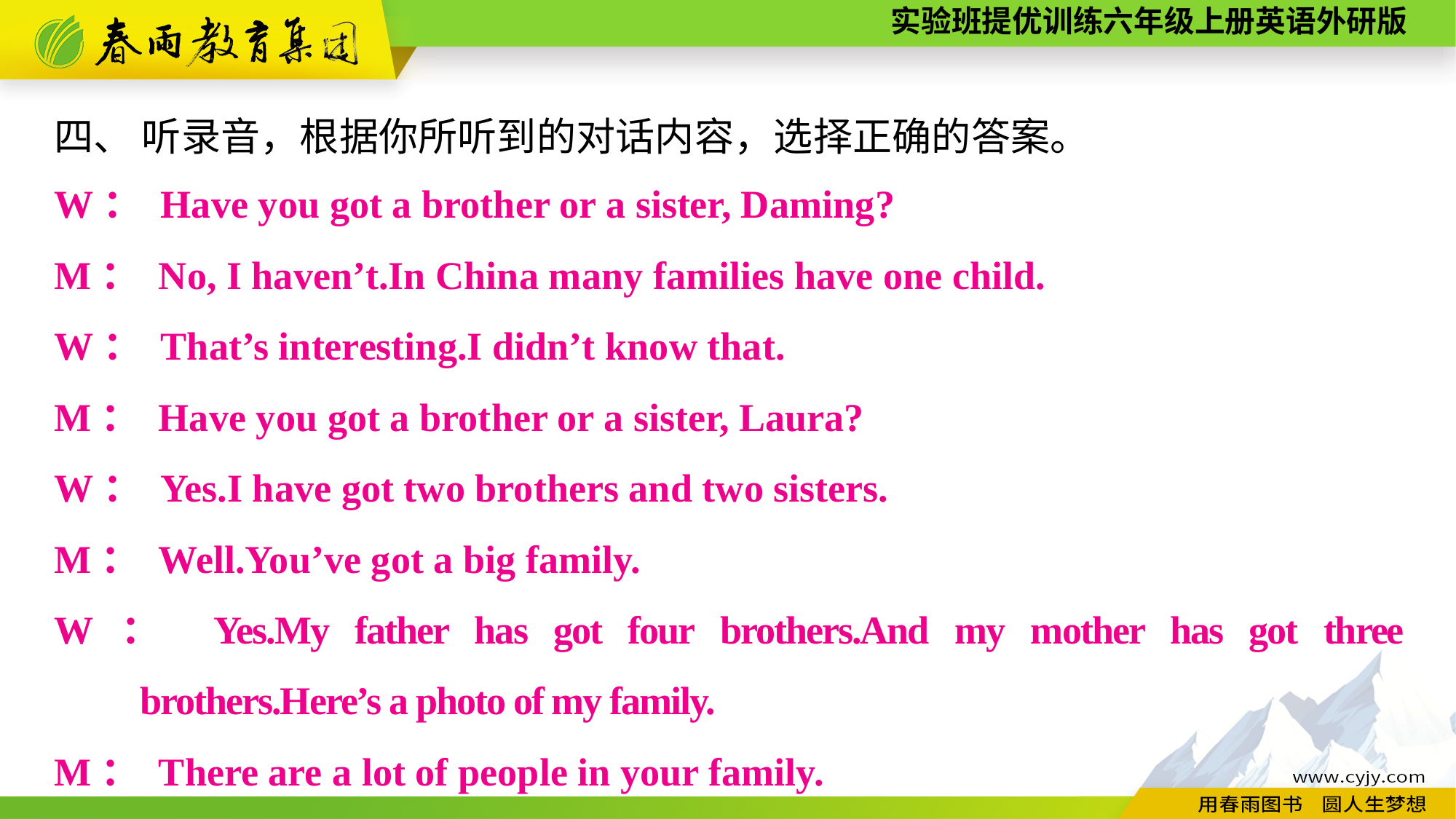

四、 听录音，根据你所听到的对话内容，选择正确的答案。
W： Have you got a brother or a sister, Daming?
M： No, I haven’t.In China many families have one child.
W： That’s interesting.I didn’t know that.
M： Have you got a brother or a sister, Laura?
W： Yes.I have got two brothers and two sisters.
M： Well.You’ve got a big family.
W： Yes.My father has got four brothers.And my mother has got three brothers.Here’s a photo of my family.
M： There are a lot of people in your family.